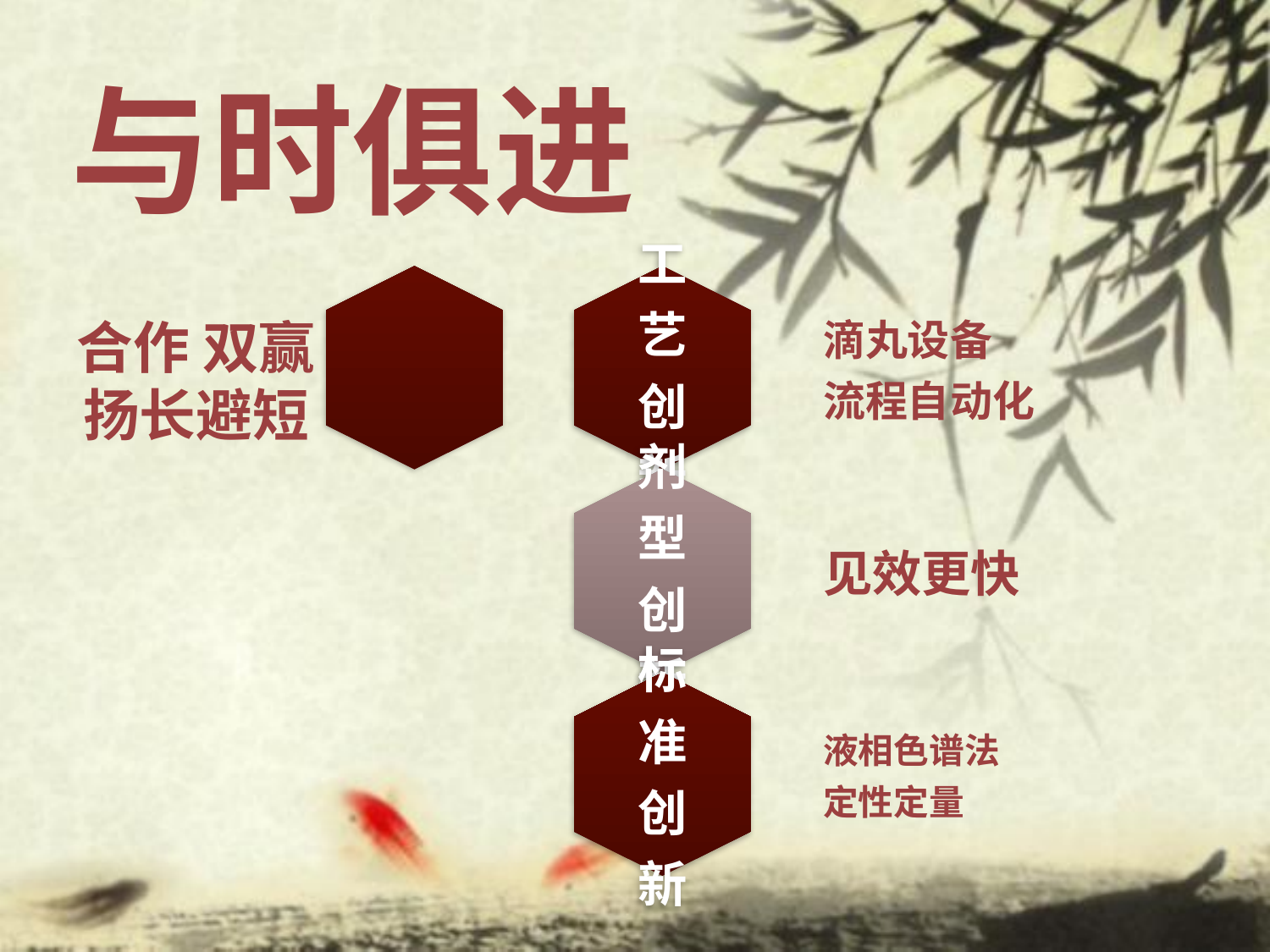

与时俱进
滴丸设备
流程自动化
见效更快
液相色谱法
定性定量
合作 双赢
扬长避短